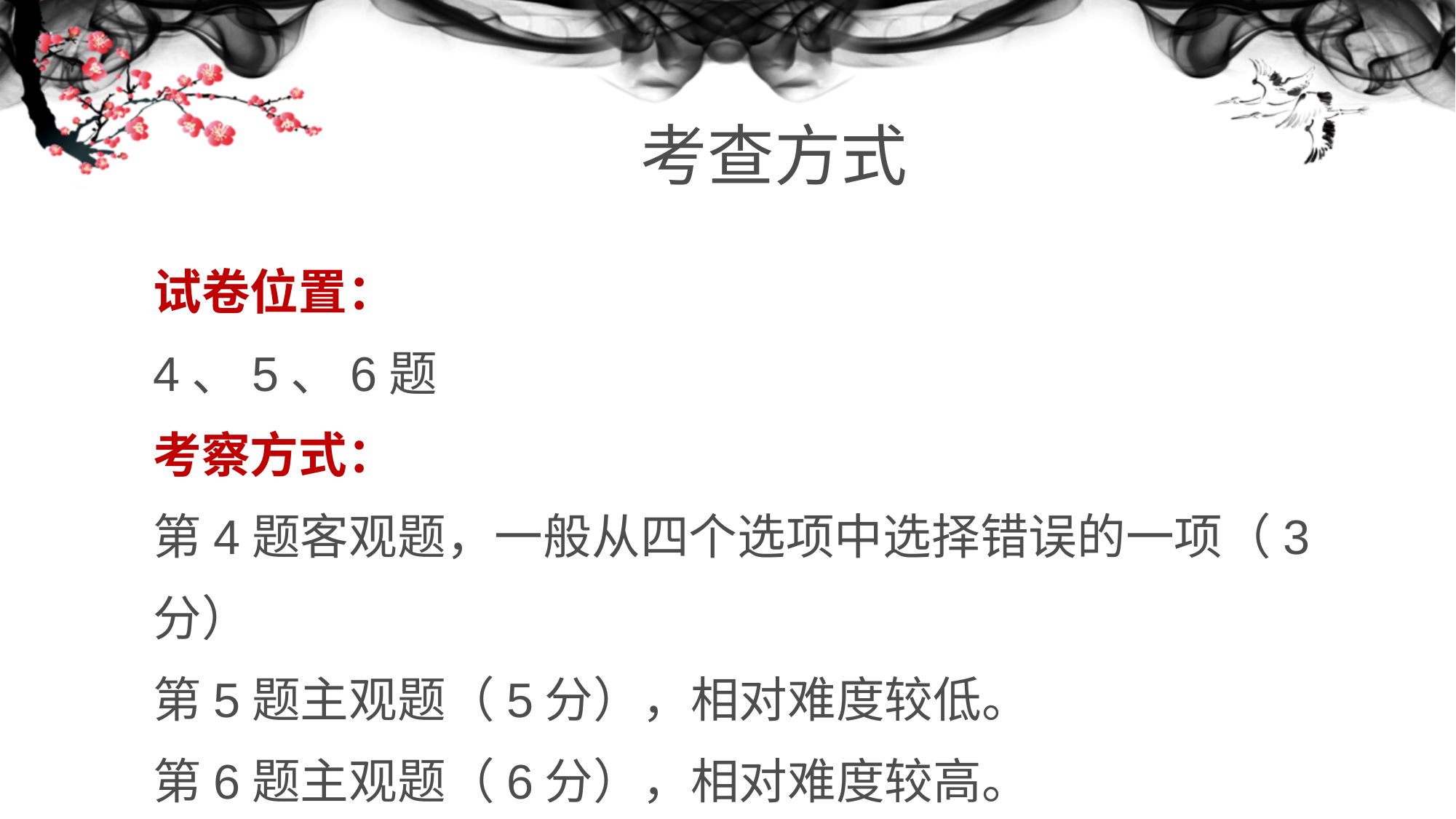

# 考查方式
试卷位置：
4、5、6题
考察方式：
第4题客观题，一般从四个选项中选择错误的一项（3分）
第5题主观题（5分），相对难度较低。
第6题主观题（6分），相对难度较高。